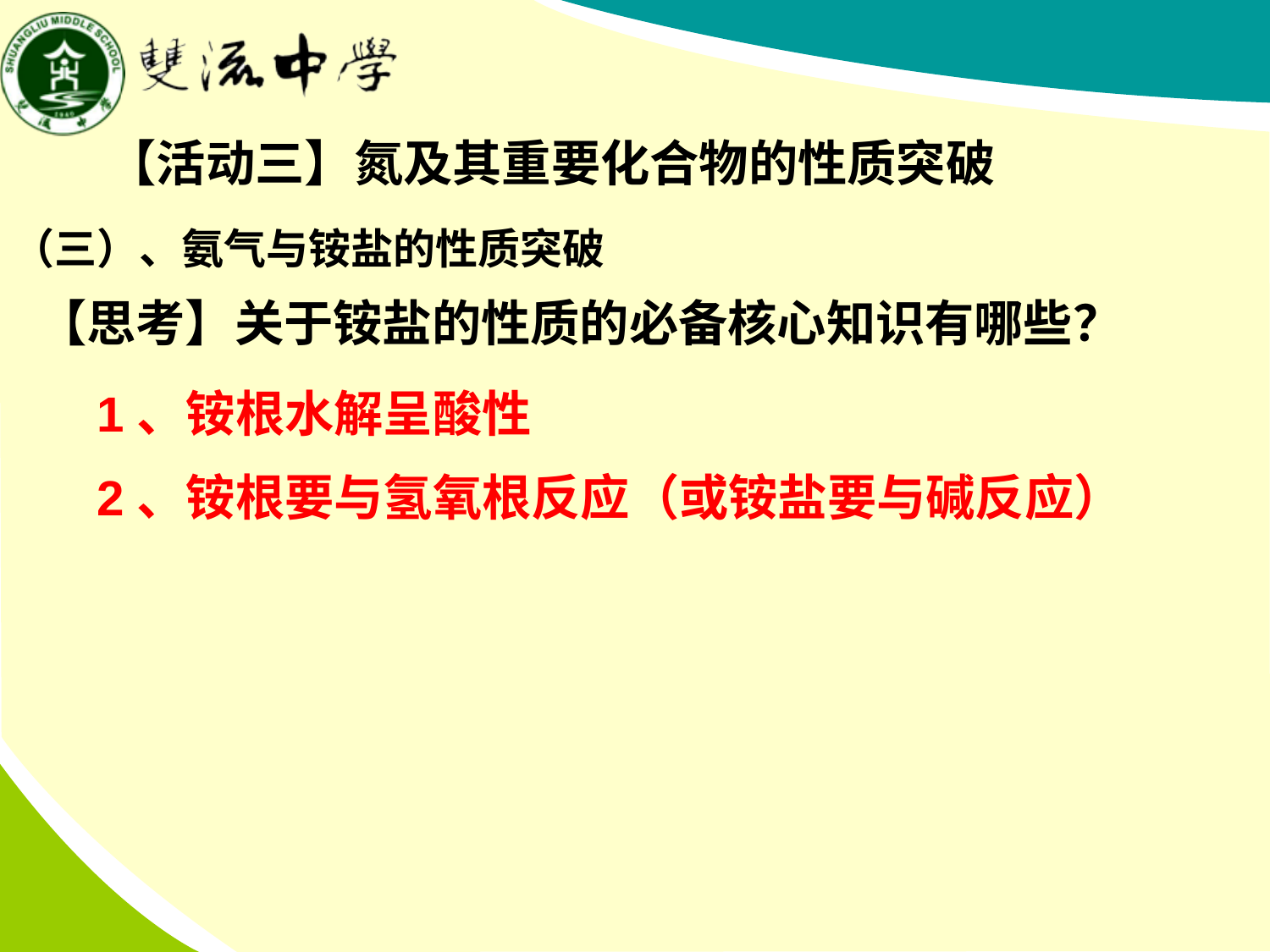

【活动三】氮及其重要化合物的性质突破
（三）、氨气与铵盐的性质突破
【思考】关于铵盐的性质的必备核心知识有哪些？
1、铵根水解呈酸性
2、铵根要与氢氧根反应（或铵盐要与碱反应）